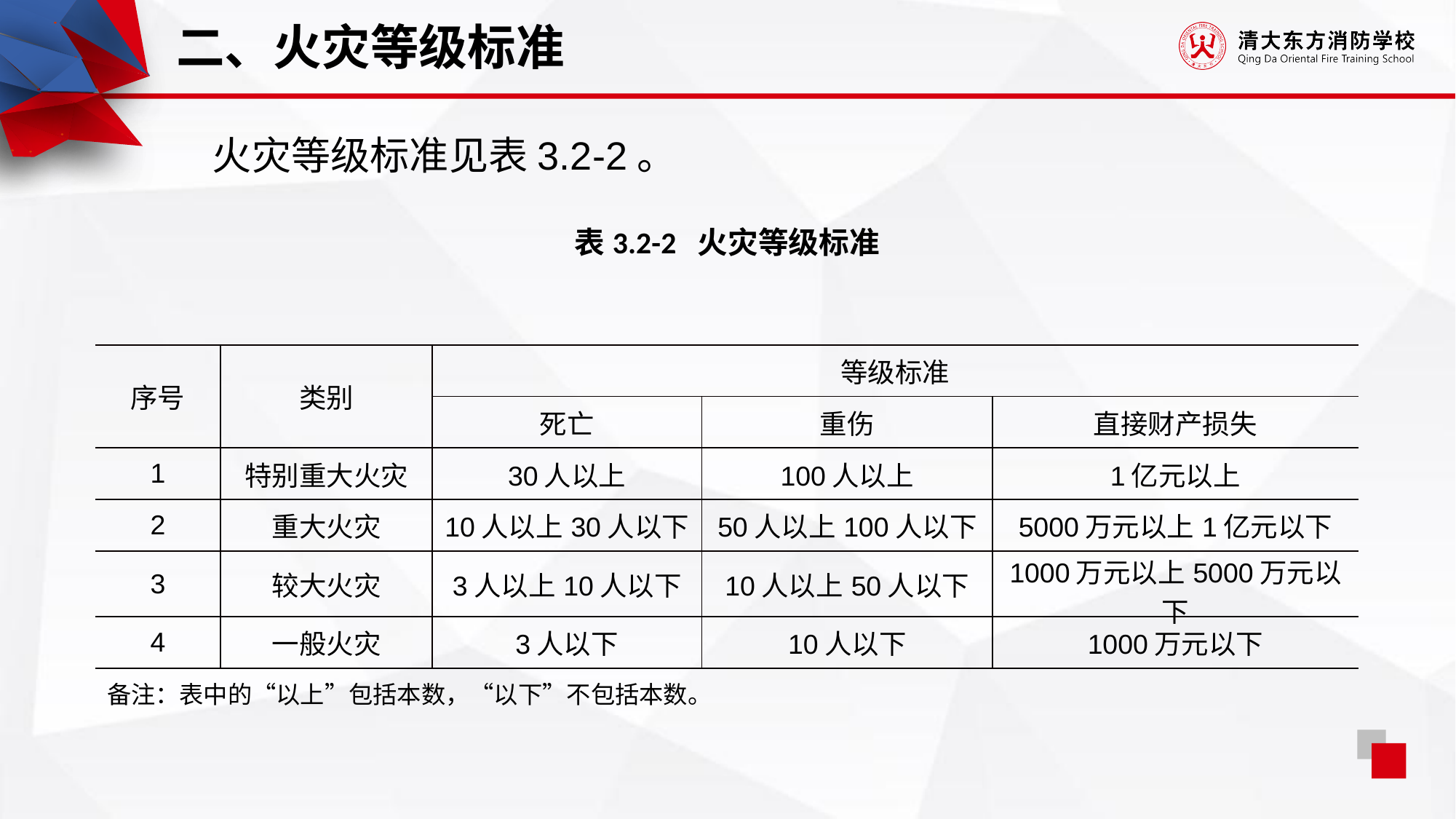

二、火灾等级标准

火灾等级标准见表3.2-2。
表3.2-2  火灾等级标准
| 序号 | 类别 | 等级标准 |  |  |
| --- | --- | --- | --- | --- |
|  |  | 死亡 | 重伤 | 直接财产损失 |
| 1 | 特别重大火灾 | 30人以上 | 100人以上 | 1亿元以上 |
| 2 | 重大火灾 | 10人以上30人以下 | 50人以上100人以下 | 5000万元以上1亿元以下 |
| 3 | 较大火灾 | 3人以上10人以下 | 10人以上50人以下 | 1000万元以上5000万元以下 |
| 4 | 一般火灾 | 3人以下 | 10人以下 | 1000万元以下 |
备注：表中的“以上”包括本数，“以下”不包括本数。